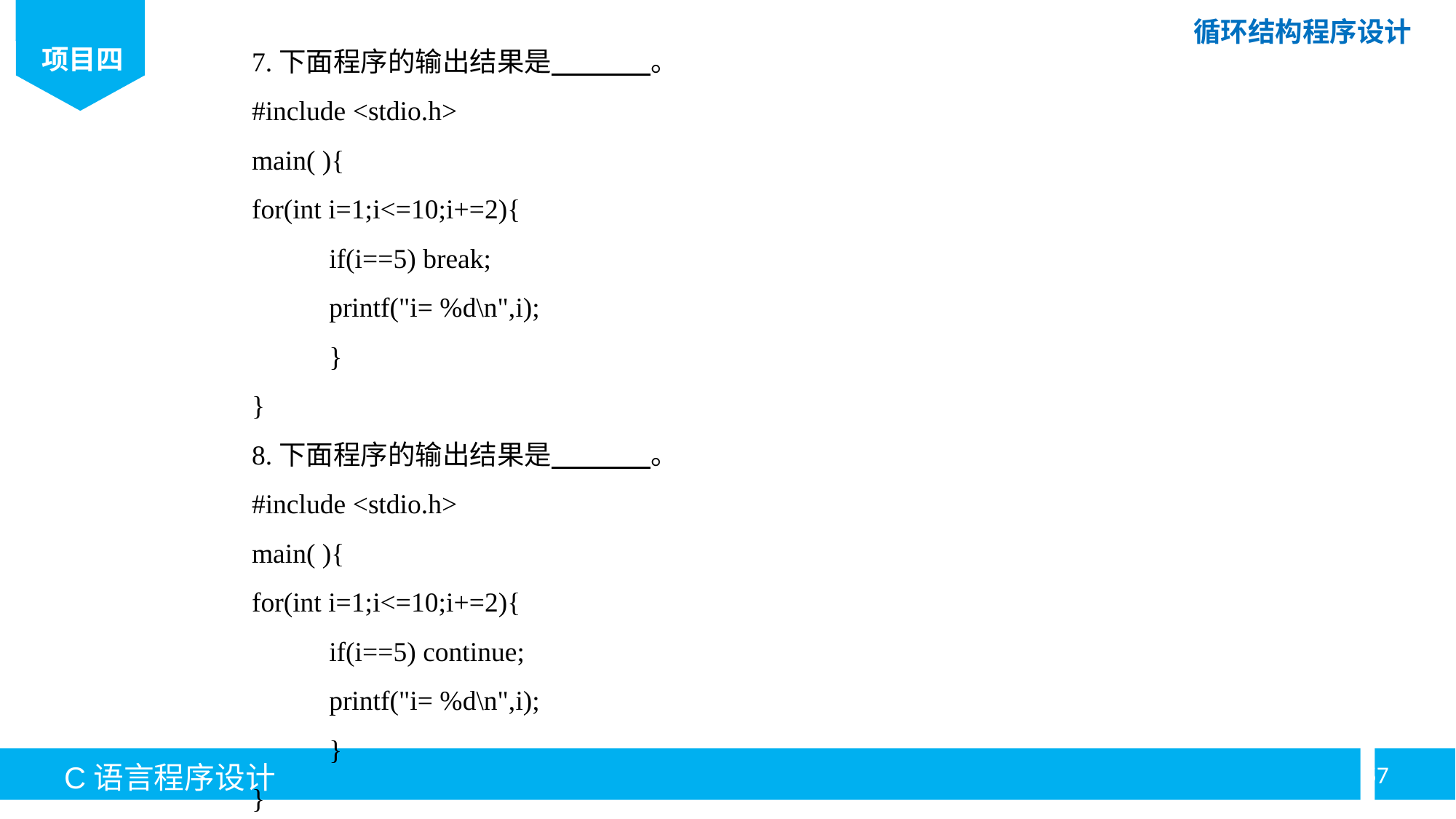

7.下面程序的输出结果是                。
#include <stdio.h>
main( ){
for(int i=1;i<=10;i+=2){
	if(i==5) break;
	printf("i= %d\n",i);
	}
}
8.下面程序的输出结果是                。
#include <stdio.h>
main( ){
for(int i=1;i<=10;i+=2){
	if(i==5) continue;
	printf("i= %d\n",i);
	}
}